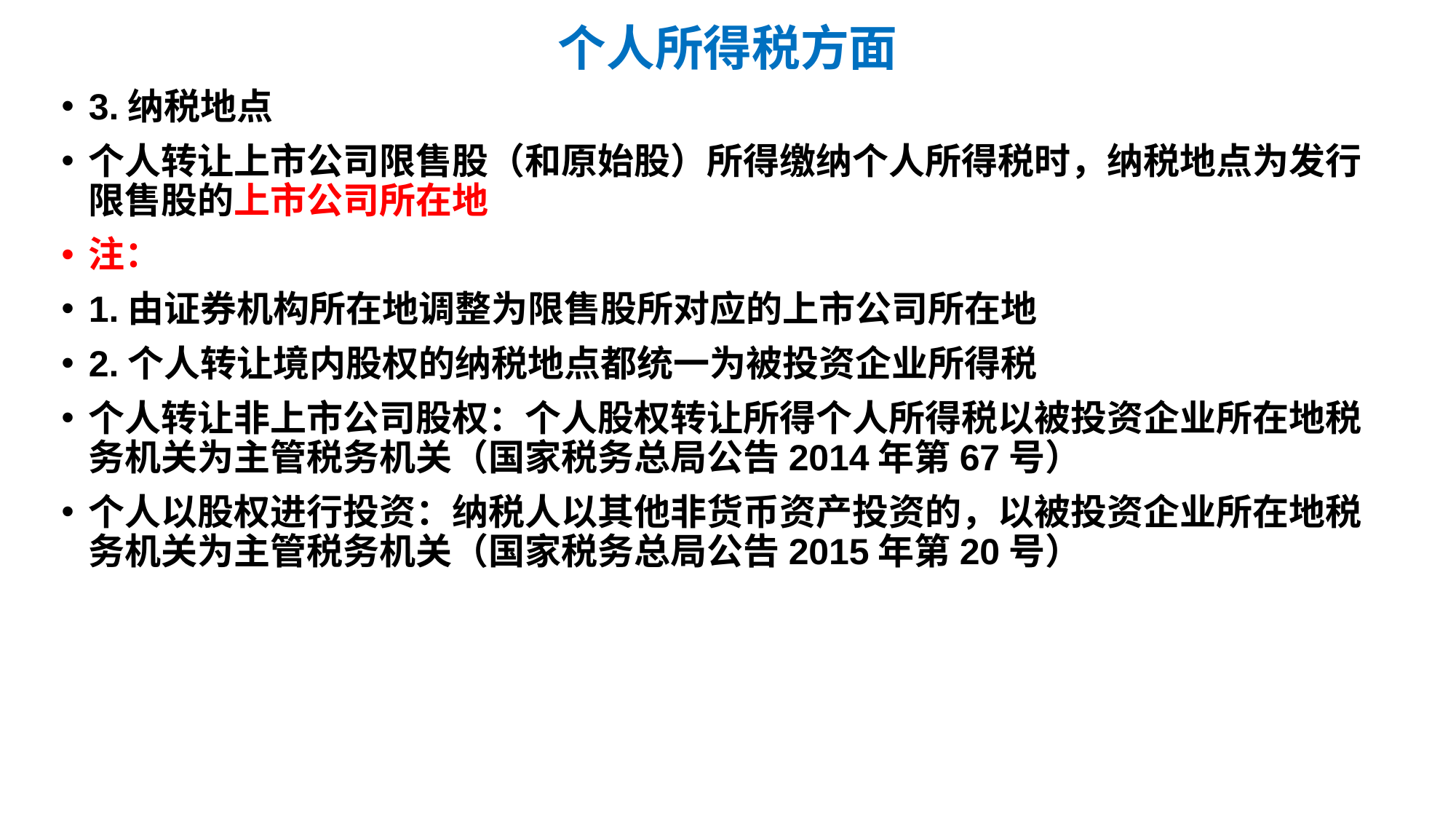

# 个人所得税方面
3.纳税地点
个人转让上市公司限售股（和原始股）所得缴纳个人所得税时，纳税地点为发行限售股的上市公司所在地
注：
1.由证券机构所在地调整为限售股所对应的上市公司所在地
2.个人转让境内股权的纳税地点都统一为被投资企业所得税
个人转让非上市公司股权：个人股权转让所得个人所得税以被投资企业所在地税务机关为主管税务机关（国家税务总局公告2014年第67号）
个人以股权进行投资：纳税人以其他非货币资产投资的，以被投资企业所在地税务机关为主管税务机关（国家税务总局公告2015年第20号）